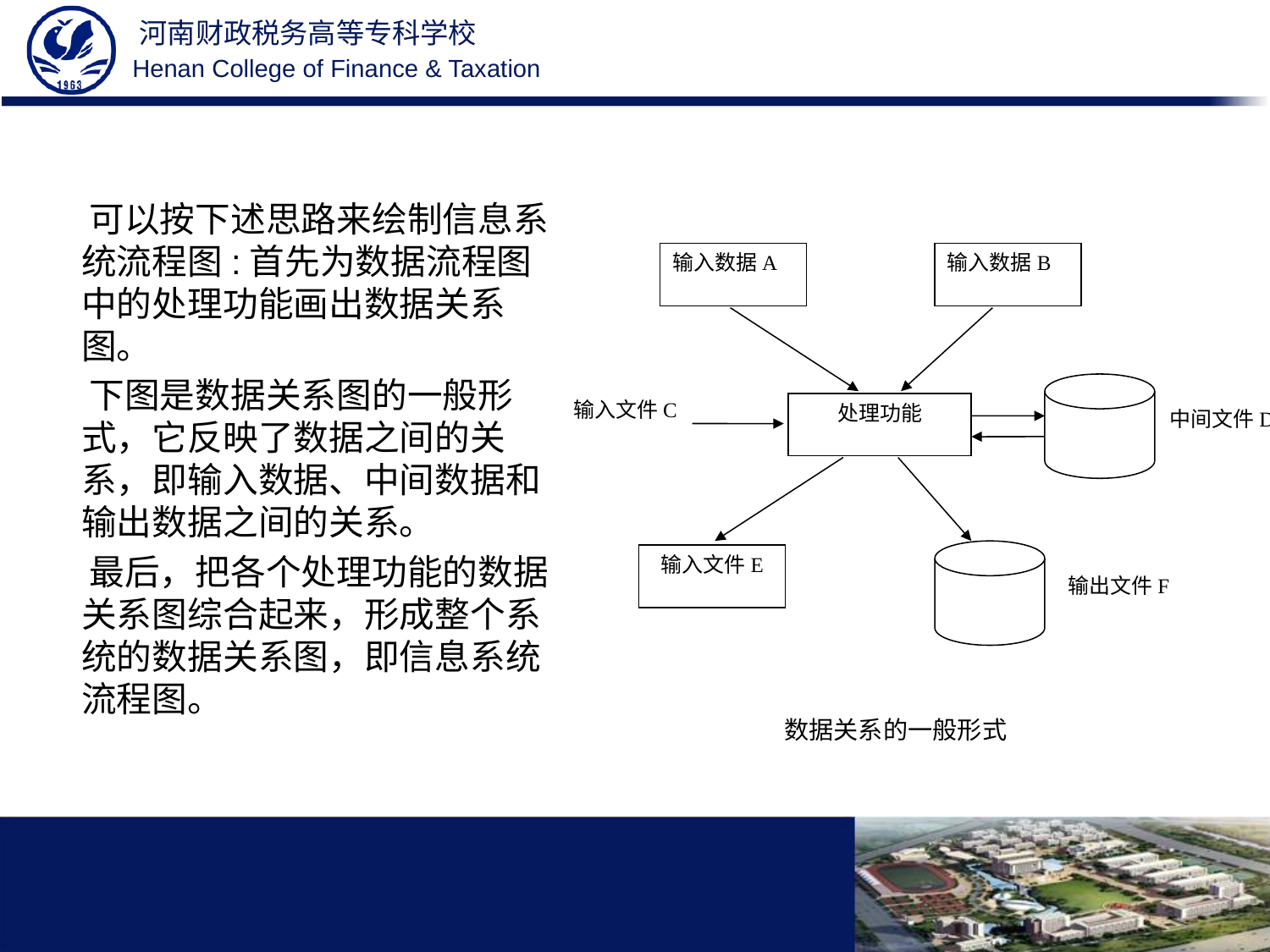

可以按下述思路来绘制信息系统流程图:首先为数据流程图中的处理功能画出数据关系图。
      下图是数据关系图的一般形式，它反映了数据之间的关系，即输入数据、中间数据和输出数据之间的关系。
      最后，把各个处理功能的数据关系图综合起来，形成整个系统的数据关系图，即信息系统流程图。

输入数据A
输入数据B

输入文件C
处理功能
中间文件D

 输入文件E
输出文件F
   数据关系的一般形式